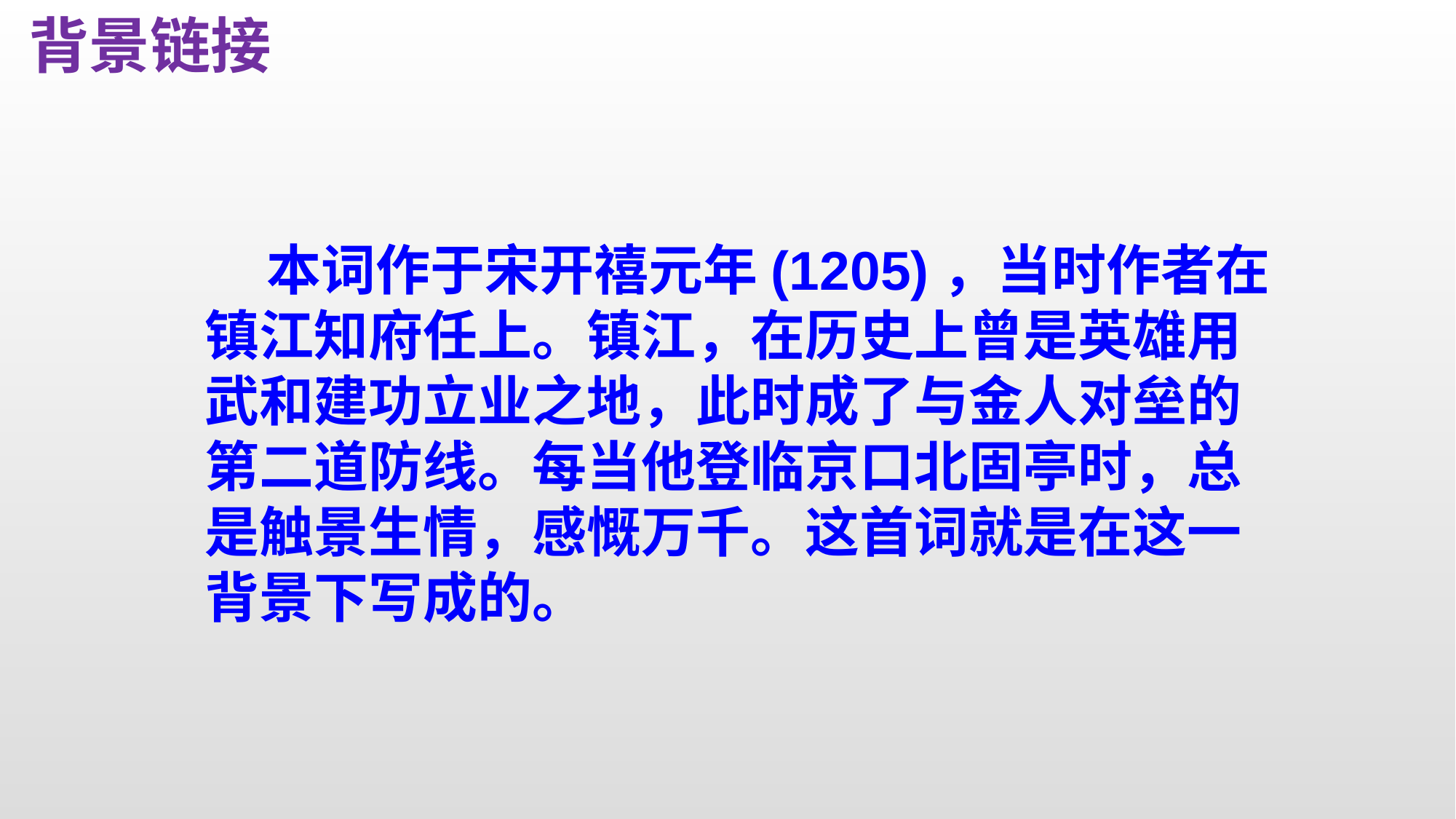

背景链接
    本词作于宋开禧元年(1205)，当时作者在镇江知府任上。镇江，在历史上曾是英雄用武和建功立业之地，此时成了与金人对垒的第二道防线。每当他登临京口北固亭时，总是触景生情，感慨万千。这首词就是在这一背景下写成的。